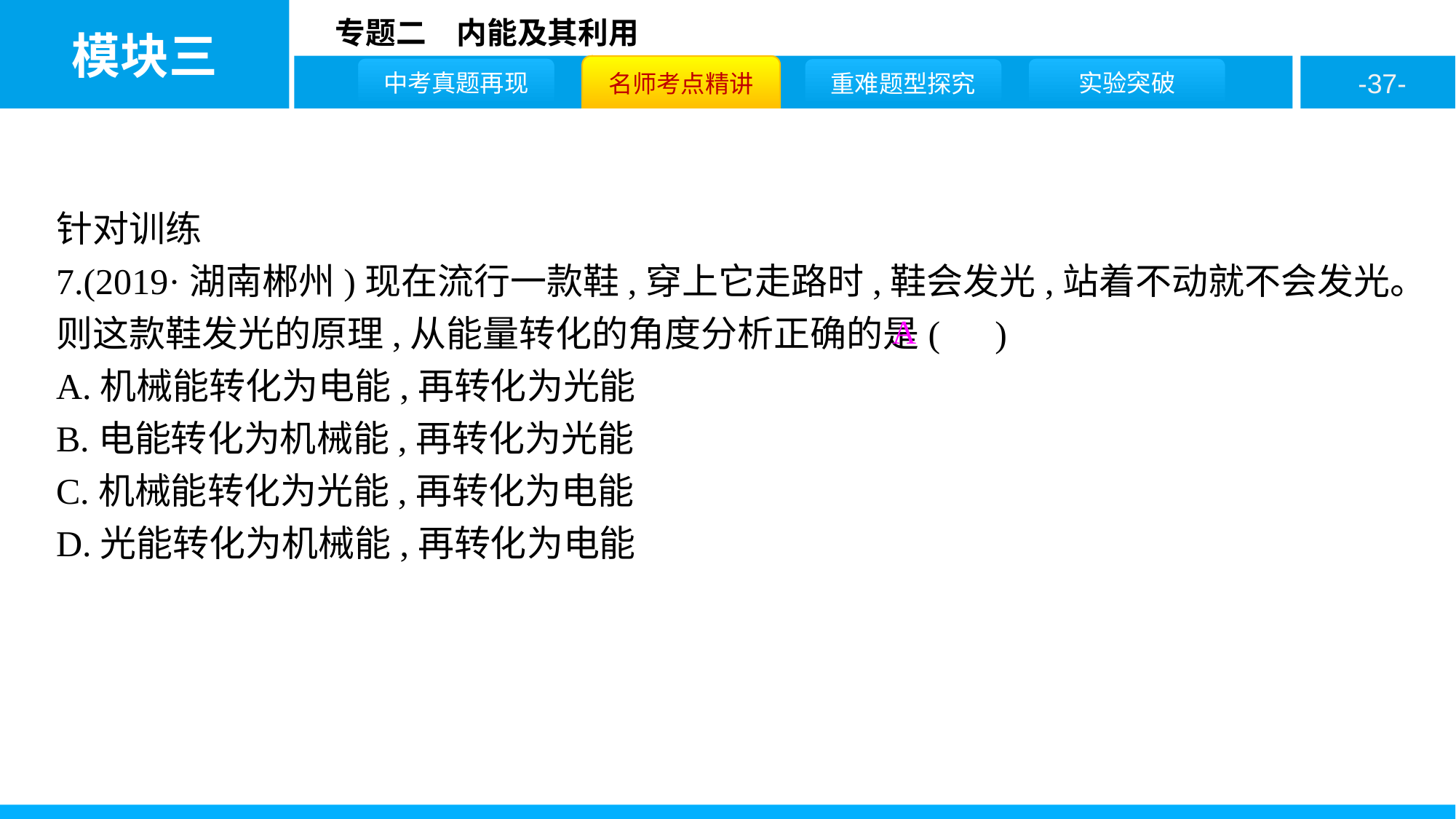

针对训练
7.(2019·湖南郴州)现在流行一款鞋,穿上它走路时,鞋会发光,站着不动就不会发光。则这款鞋发光的原理,从能量转化的角度分析正确的是(      )
A.机械能转化为电能,再转化为光能
B.电能转化为机械能,再转化为光能
C.机械能转化为光能,再转化为电能
D.光能转化为机械能,再转化为电能
A